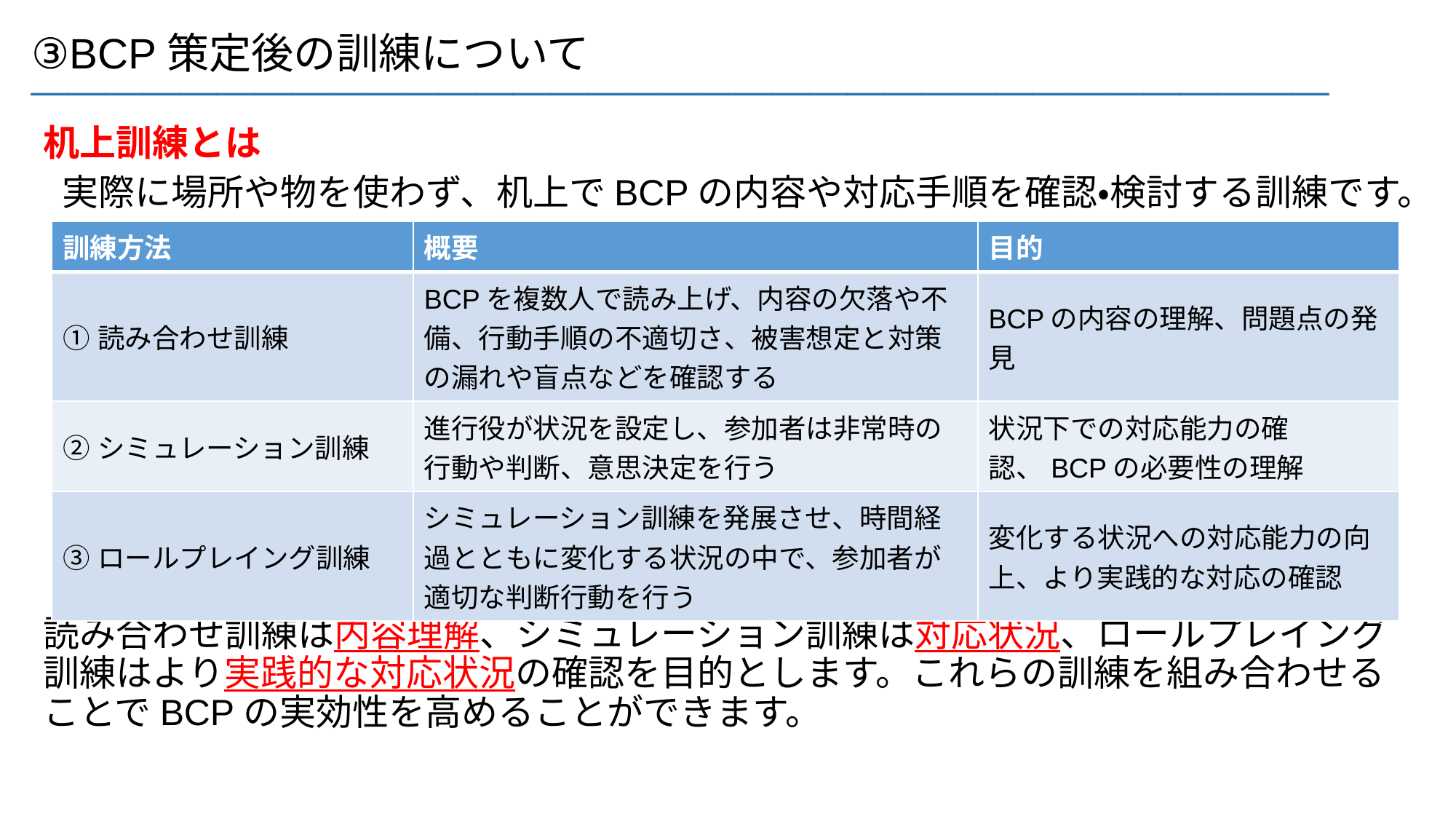

___________________________________
③BCP策定後の訓練について
机上訓練とは
実際に場所や物を使わず、机上でBCPの内容や対応手順を確認・検討する訓練です。
| 訓練方法 | 概要 | 目的 |
| --- | --- | --- |
| ①読み合わせ訓練 | BCPを複数人で読み上げ、内容の欠落や不備、行動手順の不適切さ、被害想定と対策の漏れや盲点などを確認する | BCPの内容の理解、問題点の発見 |
| ②シミュレーション訓練 | 進行役が状況を設定し、参加者は非常時の行動や判断、意思決定を行う | 状況下での対応能力の確認、BCPの必要性の理解 |
| ③ロールプレイング訓練 | シミュレーション訓練を発展させ、時間経過とともに変化する状況の中で、参加者が適切な判断行動を行う | 変化する状況への対応能力の向上、より実践的な対応の確認 |
読み合わせ訓練は内容理解、シミュレーション訓練は対応状況、ロールプレイング訓練はより実践的な対応状況の確認を目的とします。これらの訓練を組み合わせることでBCPの実効性を高めることができます。